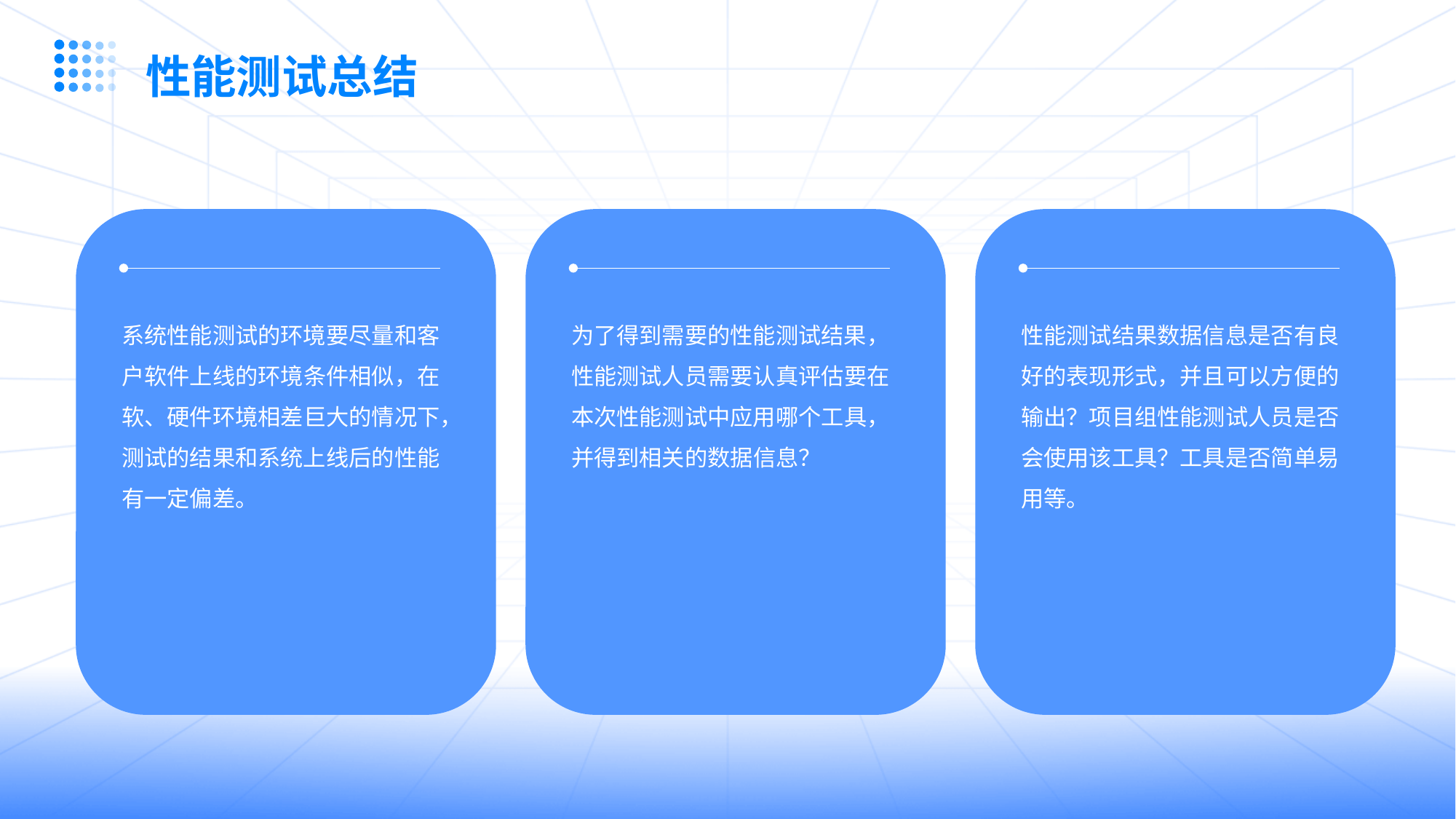

性能测试总结

系统性能测试的环境要尽量和客户软件上线的环境条件相似，在软、硬件环境相差巨大的情况下，测试的结果和系统上线后的性能有一定偏差。
为了得到需要的性能测试结果，性能测试人员需要认真评估要在本次性能测试中应用哪个工具，并得到相关的数据信息？
性能测试结果数据信息是否有良好的表现形式，并且可以方便的输出？项目组性能测试人员是否会使用该工具？工具是否简单易用等。